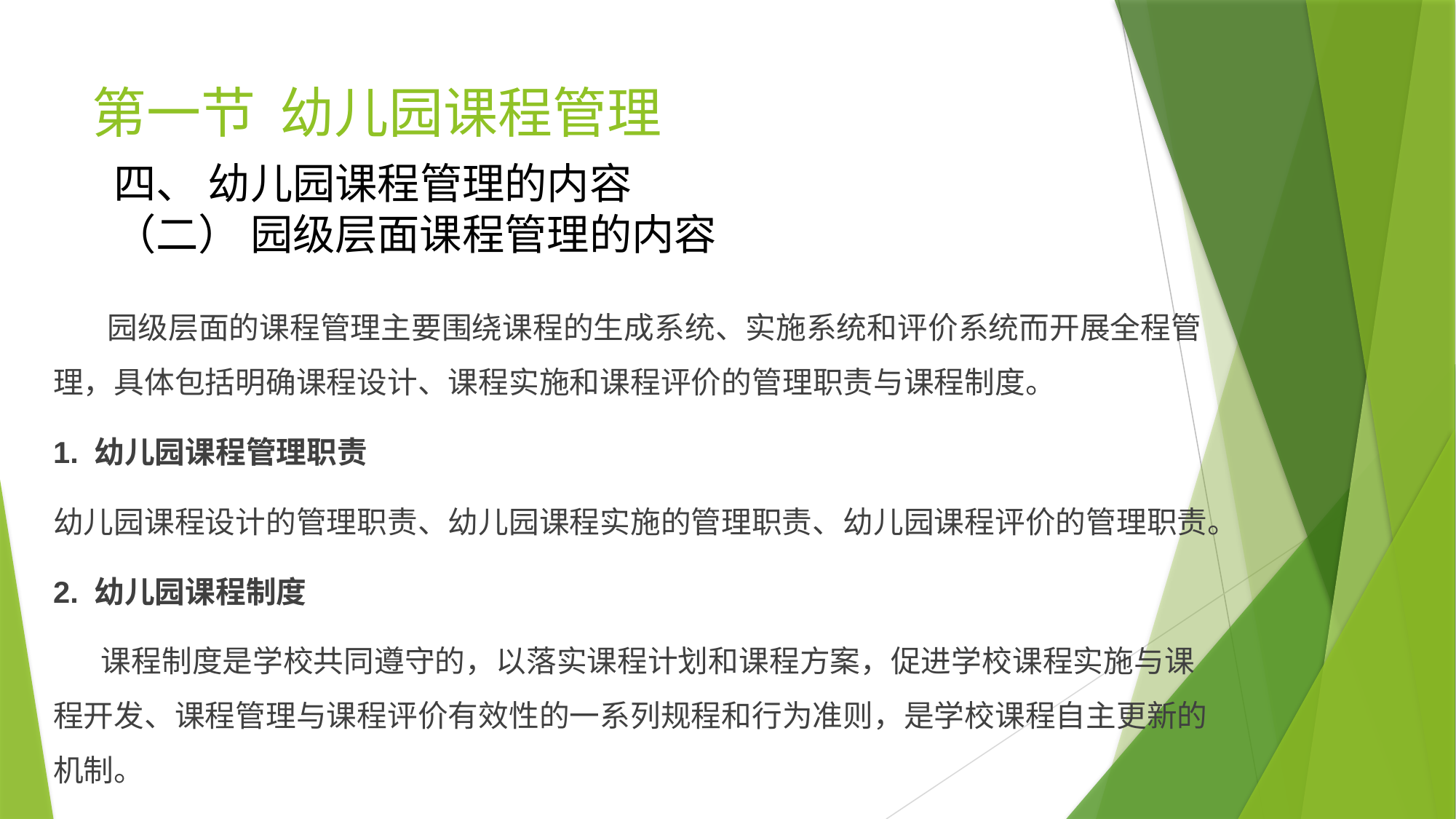

# 第一节  幼儿园课程管理
四、 幼儿园课程管理的内容
（二） 园级层面课程管理的内容
       园级层面的课程管理主要围绕课程的生成系统、实施系统和评价系统而开展全程管理，具体包括明确课程设计、课程实施和课程评价的管理职责与课程制度。
1. 幼儿园课程管理职责
幼儿园课程设计的管理职责、幼儿园课程实施的管理职责、幼儿园课程评价的管理职责。
2. 幼儿园课程制度
      课程制度是学校共同遵守的，以落实课程计划和课程方案，促进学校课程实施与课程开发、课程管理与课程评价有效性的一系列规程和行为准则，是学校课程自主更新的机制。